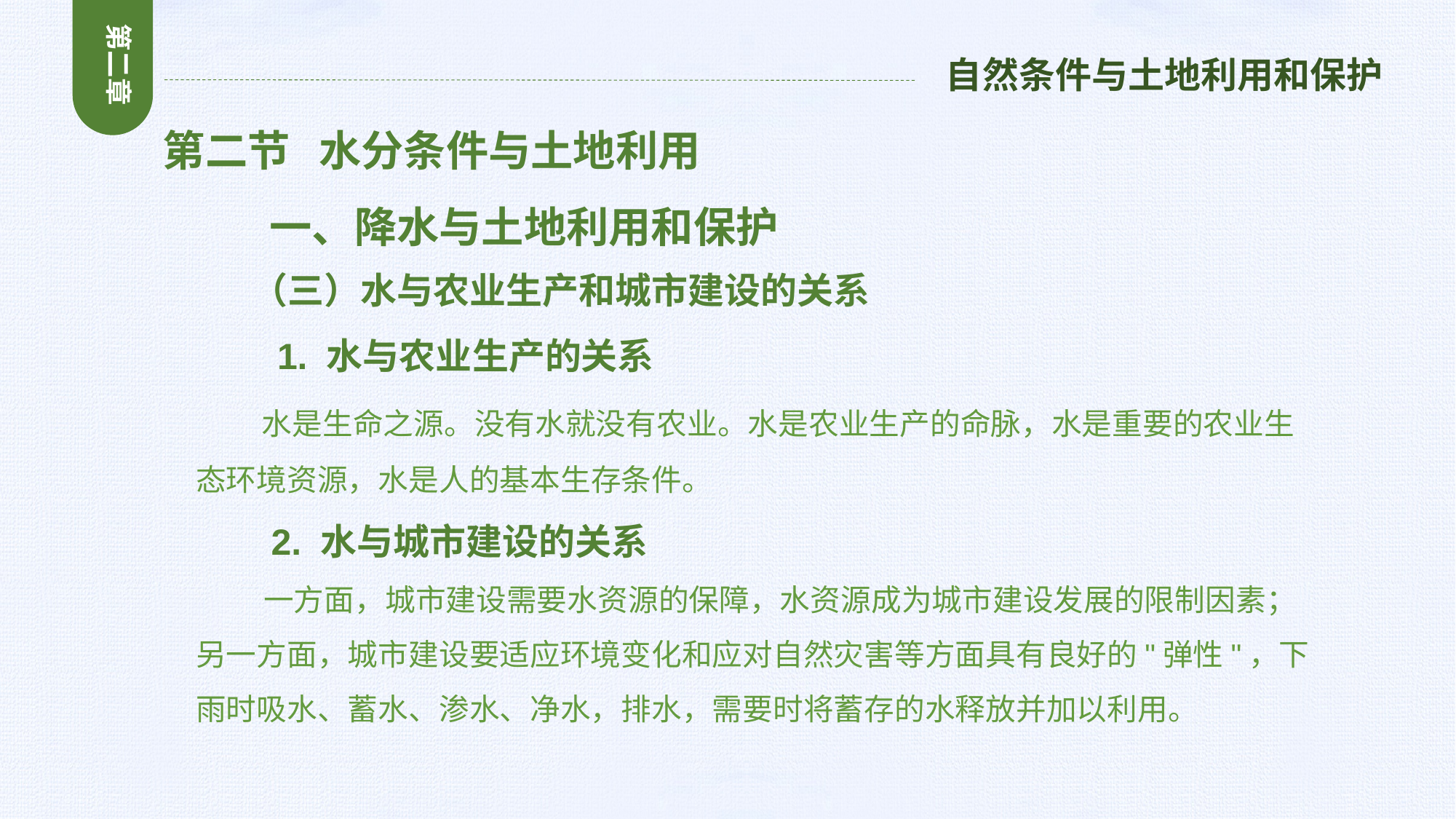

第二章
自然条件与土地利用和保护
第二节   水分条件与土地利用
          一、降水与土地利用和保护
       （三）水与农业生产和城市建设的关系
        1. 水与农业生产的关系
       水是生命之源。没有水就没有农业。水是农业生产的命脉，水是重要的农业生态环境资源，水是人的基本生存条件。
         2. 水与城市建设的关系
         一方面，城市建设需要水资源的保障，水资源成为城市建设发展的限制因素；另一方面，城市建设要适应环境变化和应对自然灾害等方面具有良好的"弹性"，下雨时吸水、蓄水、渗水、净水，排水，需要时将蓄存的水释放并加以利用。